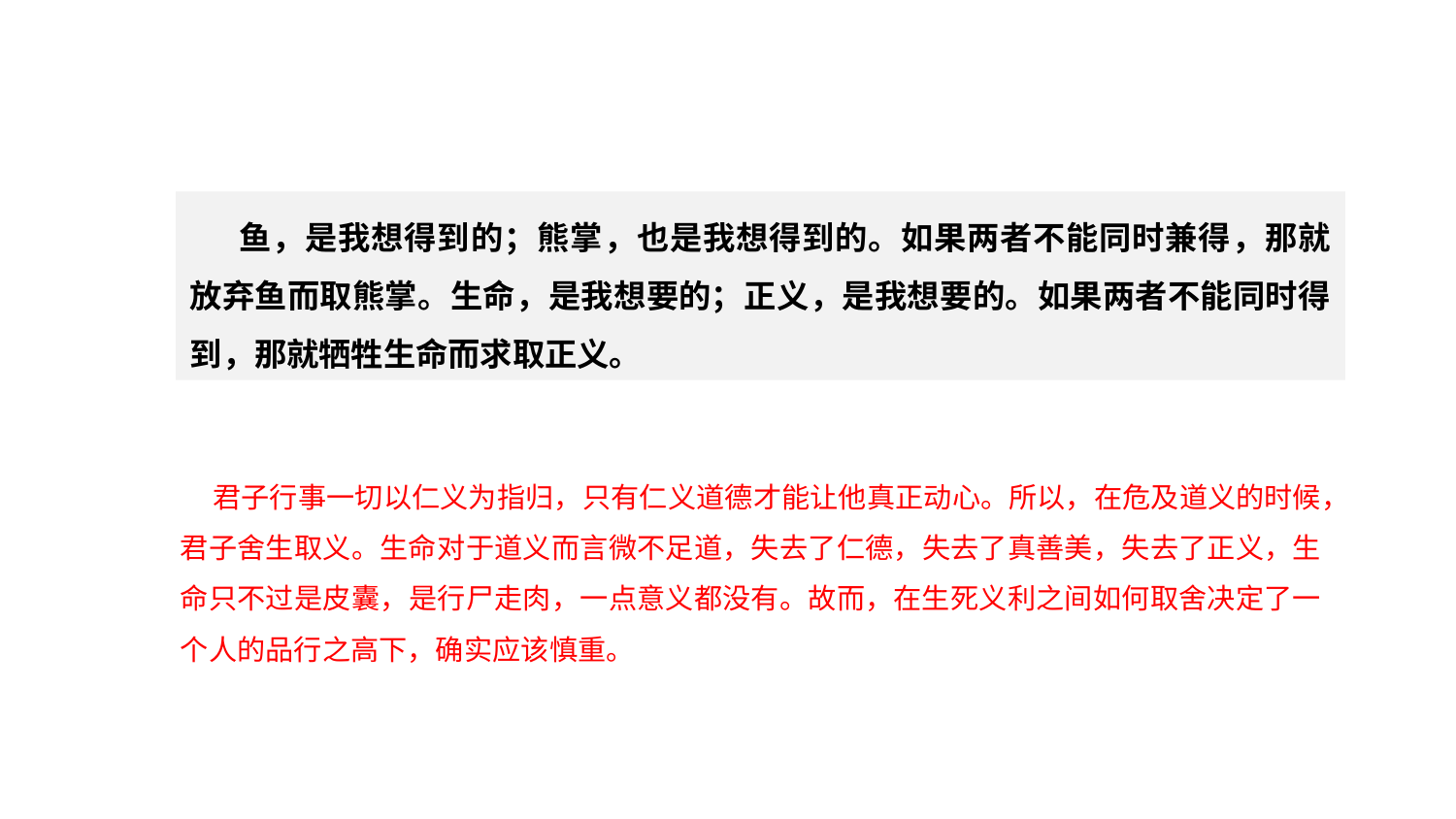

素材积累
     鱼，是我想得到的；熊掌，也是我想得到的。如果两者不能同时兼得，那就放弃鱼而取熊掌。生命，是我想要的；正义，是我想要的。如果两者不能同时得到，那就牺牲生命而求取正义。
    君子行事一切以仁义为指归，只有仁义道德才能让他真正动心。所以，在危及道义的时候，君子舍生取义。生命对于道义而言微不足道，失去了仁德，失去了真善美，失去了正义，生命只不过是皮囊，是行尸走肉，一点意义都没有。故而，在生死义利之间如何取舍决定了一个人的品行之高下，确实应该慎重。